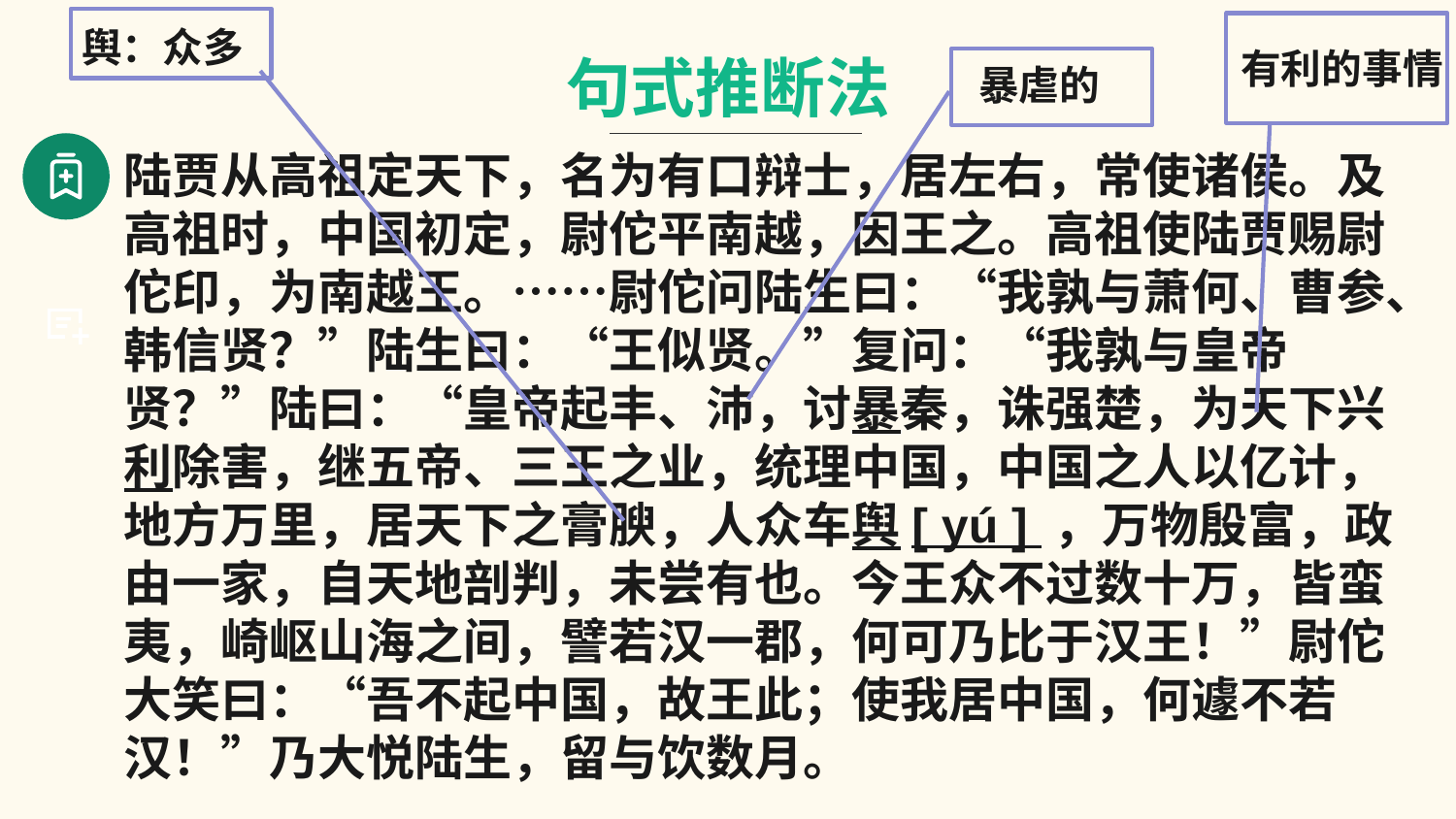

舆：众多

有利的事情
句式推断法

暴虐的

陆贾从高祖定天下，名为有口辩士，居左右，常使诸侯。及高祖时，中国初定，尉佗平南越，因王之。高祖使陆贾赐尉佗印，为南越王。……尉佗问陆生曰：“我孰与萧何、曹参、韩信贤？”陆生曰：“王似贤。”复问：“我孰与皇帝贤？”陆曰：“皇帝起丰、沛，讨暴秦，诛强楚，为天下兴利除害，继五帝、三王之业，统理中国，中国之人以亿计，地方万里，居天下之膏腴，人众车舆[ yú ] ，万物殷富，政由一家，自天地剖判，未尝有也。今王众不过数十万，皆蛮夷，崎岖山海之间，譬若汉一郡，何可乃比于汉王！”尉佗大笑曰：“吾不起中国，故王此；使我居中国，何遽不若汉！”乃大悦陆生，留与饮数月。